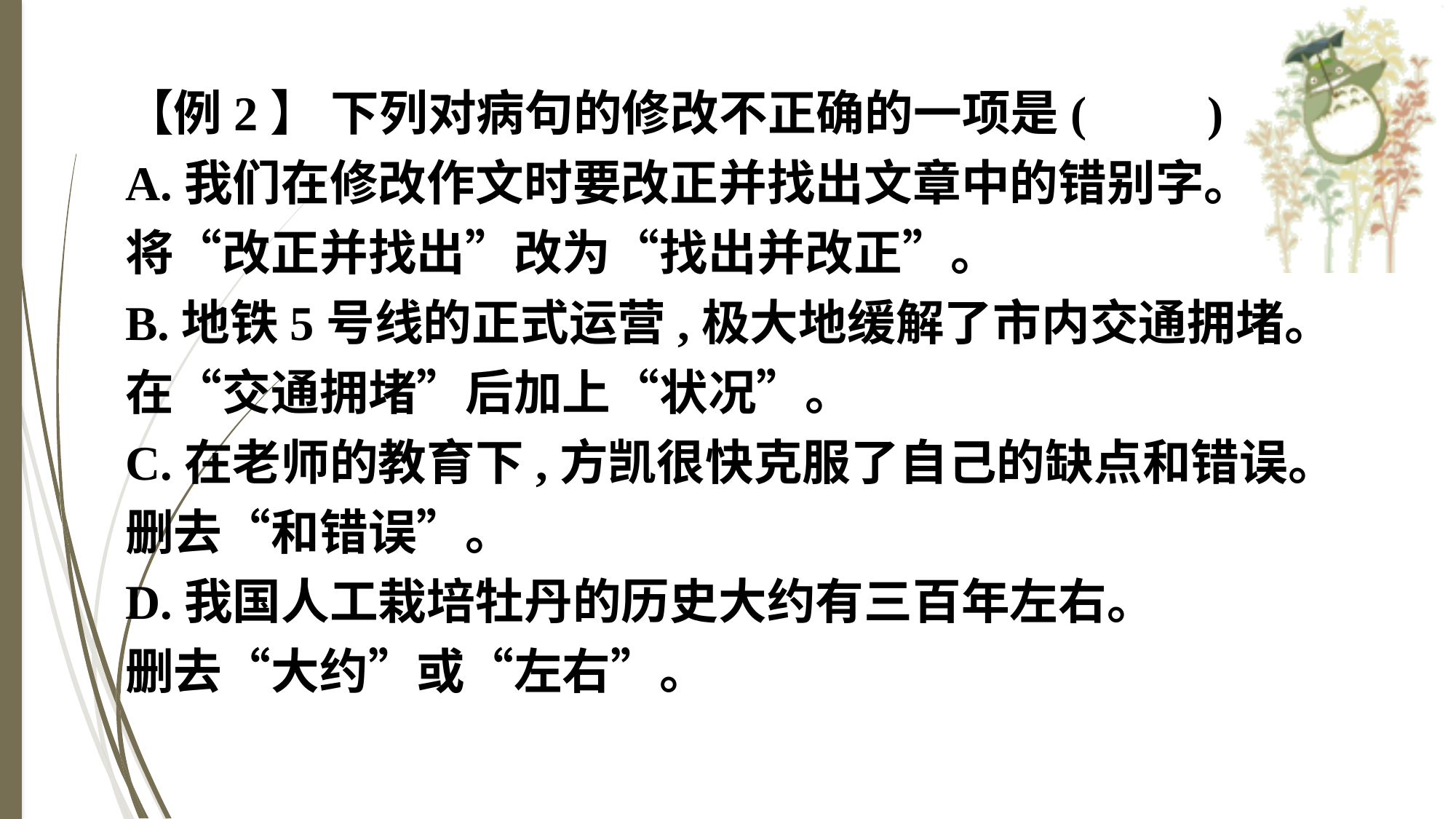

【例2】 下列对病句的修改不正确的一项是(　　)
A.我们在修改作文时要改正并找出文章中的错别字。
将“改正并找出”改为“找出并改正”。
B.地铁5号线的正式运营,极大地缓解了市内交通拥堵。
在“交通拥堵”后加上“状况”。
C.在老师的教育下,方凯很快克服了自己的缺点和错误。
删去“和错误”。
D.我国人工栽培牡丹的历史大约有三百年左右。
删去“大约”或“左右”。